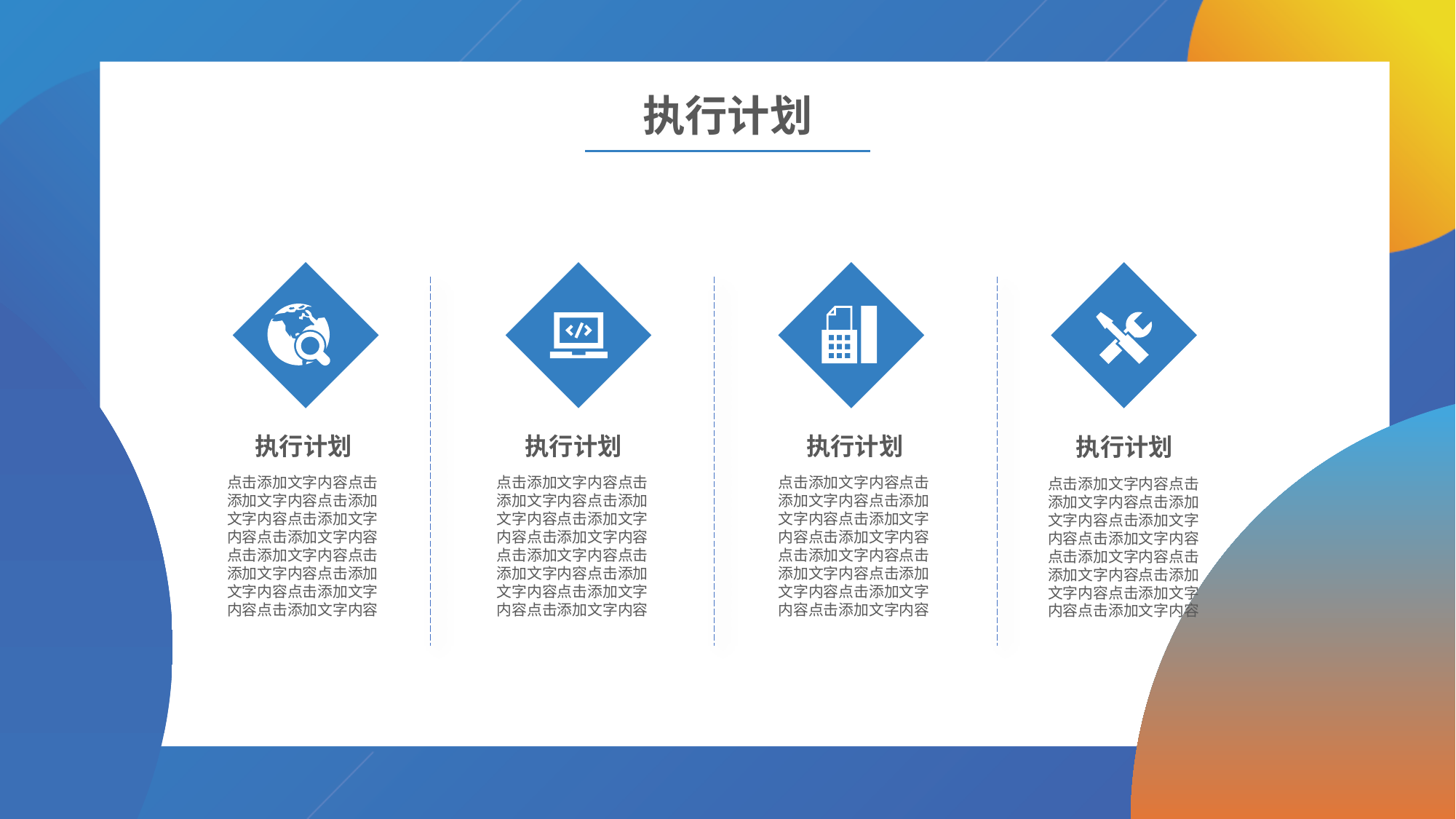

执行计划

执行计划
执行计划
执行计划
执行计划
点击添加文字内容点击添加文字内容点击添加文字内容点击添加文字内容点击添加文字内容点击添加文字内容点击添加文字内容点击添加文字内容点击添加文字内容点击添加文字内容
点击添加文字内容点击添加文字内容点击添加文字内容点击添加文字内容点击添加文字内容点击添加文字内容点击添加文字内容点击添加文字内容点击添加文字内容点击添加文字内容
点击添加文字内容点击添加文字内容点击添加文字内容点击添加文字内容点击添加文字内容点击添加文字内容点击添加文字内容点击添加文字内容点击添加文字内容点击添加文字内容
点击添加文字内容点击添加文字内容点击添加文字内容点击添加文字内容点击添加文字内容点击添加文字内容点击添加文字内容点击添加文字内容点击添加文字内容点击添加文字内容